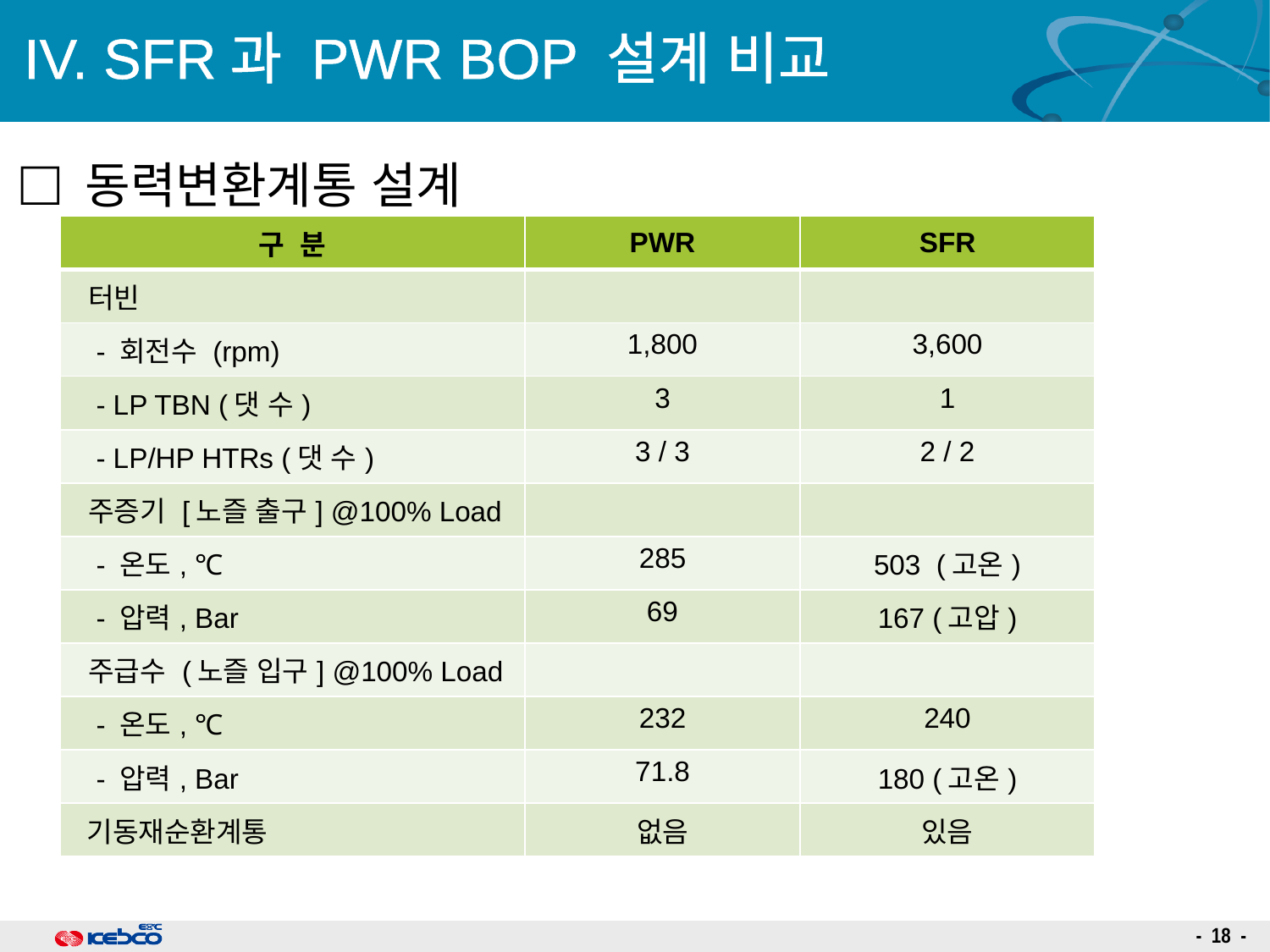

# IV. SFR과 PWR BOP 설계 비교
 동력변환계통 설계
| 구 분 | PWR | SFR |
| --- | --- | --- |
| 터빈 |  |  |
| - 회전수 (rpm) | 1,800 | 3,600 |
| - LP TBN (댓 수) | 3 | 1 |
| - LP/HP HTRs (댓 수) | 3 / 3 | 2 / 2 |
| 주증기 [노즐 출구] @100% Load |  |  |
| - 온도, ℃ | 285 | 503 (고온) |
| - 압력, Bar | 69 | 167 (고압) |
| 주급수 (노즐 입구] @100% Load |  |  |
| - 온도, ℃ | 232 | 240 |
| - 압력, Bar | 71.8 | 180 (고온) |
| 기동재순환계통 | 없음 | 있음 |